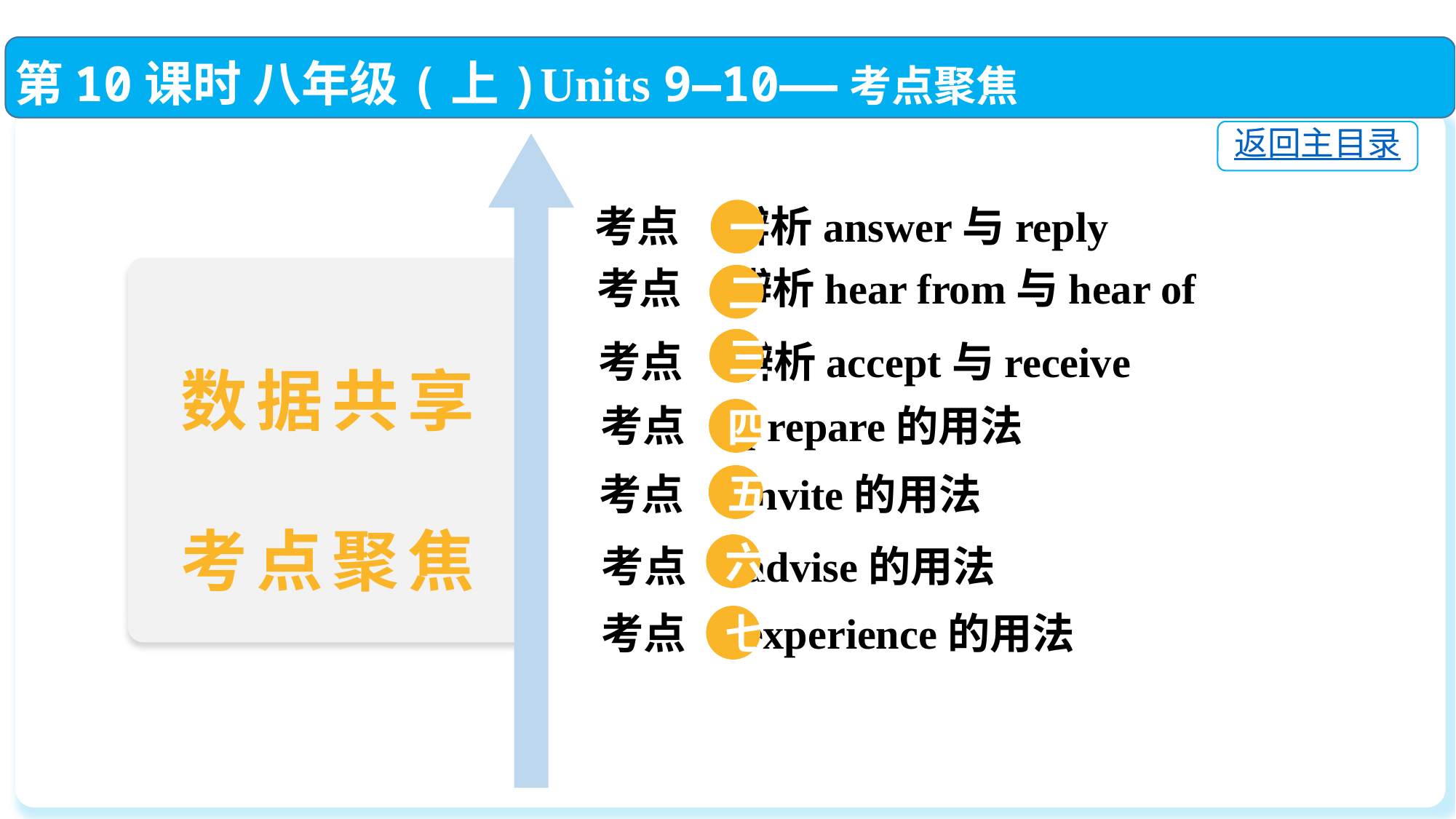

第10课时 八年级(上)Units 9—10——考点聚焦

返回主目录

考点     辨析answer与reply
一

考点     辨析hear from与hear of

二
三
考点     辨析accept与receive
数据共享
考点聚焦
考点     prepare的用法
四
考点     invite的用法
五
考点     advise的用法
六
考点     experience的用法
七